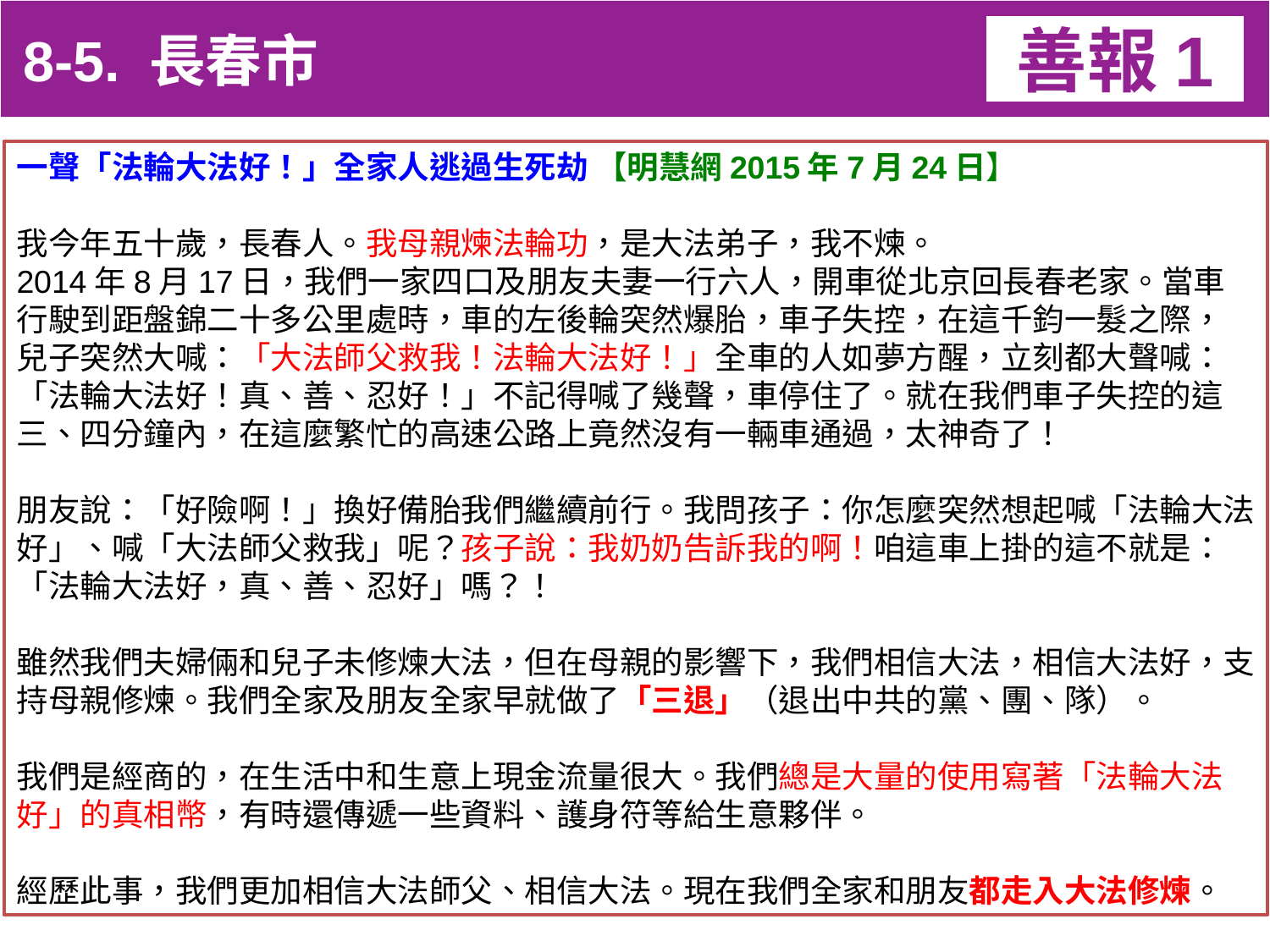

8-5. 長春市
善報1

11-3. XX市官員惡報實例
一聲「法輪大法好！」全家人逃過生死劫 【明慧網2015年7月24日】

我今年五十歲，長春人。我母親煉法輪功，是大法弟子，我不煉。
2014年8月17日，我們一家四口及朋友夫妻一行六人，開車從北京回長春老家。當車行駛到距盤錦二十多公里處時，車的左後輪突然爆胎，車子失控，在這千鈞一髮之際，
兒子突然大喊：「大法師父救我！法輪大法好！」全車的人如夢方醒，立刻都大聲喊：「法輪大法好！真、善、忍好！」不記得喊了幾聲，車停住了。就在我們車子失控的這三、四分鐘內，在這麼繁忙的高速公路上竟然沒有一輛車通過，太神奇了！

朋友說：「好險啊！」換好備胎我們繼續前行。我問孩子：你怎麼突然想起喊「法輪大法好」、喊「大法師父救我」呢？孩子說：我奶奶告訴我的啊！咱這車上掛的這不就是：「法輪大法好，真、善、忍好」嗎？！

雖然我們夫婦倆和兒子未修煉大法，但在母親的影響下，我們相信大法，相信大法好，支持母親修煉。我們全家及朋友全家早就做了「三退」（退出中共的黨、團、隊）。

我們是經商的，在生活中和生意上現金流量很大。我們總是大量的使用寫著「法輪大法好」的真相幣，有時還傳遞一些資料、護身符等給生意夥伴。

經歷此事，我們更加相信大法師父、相信大法。現在我們全家和朋友都走入大法修煉。